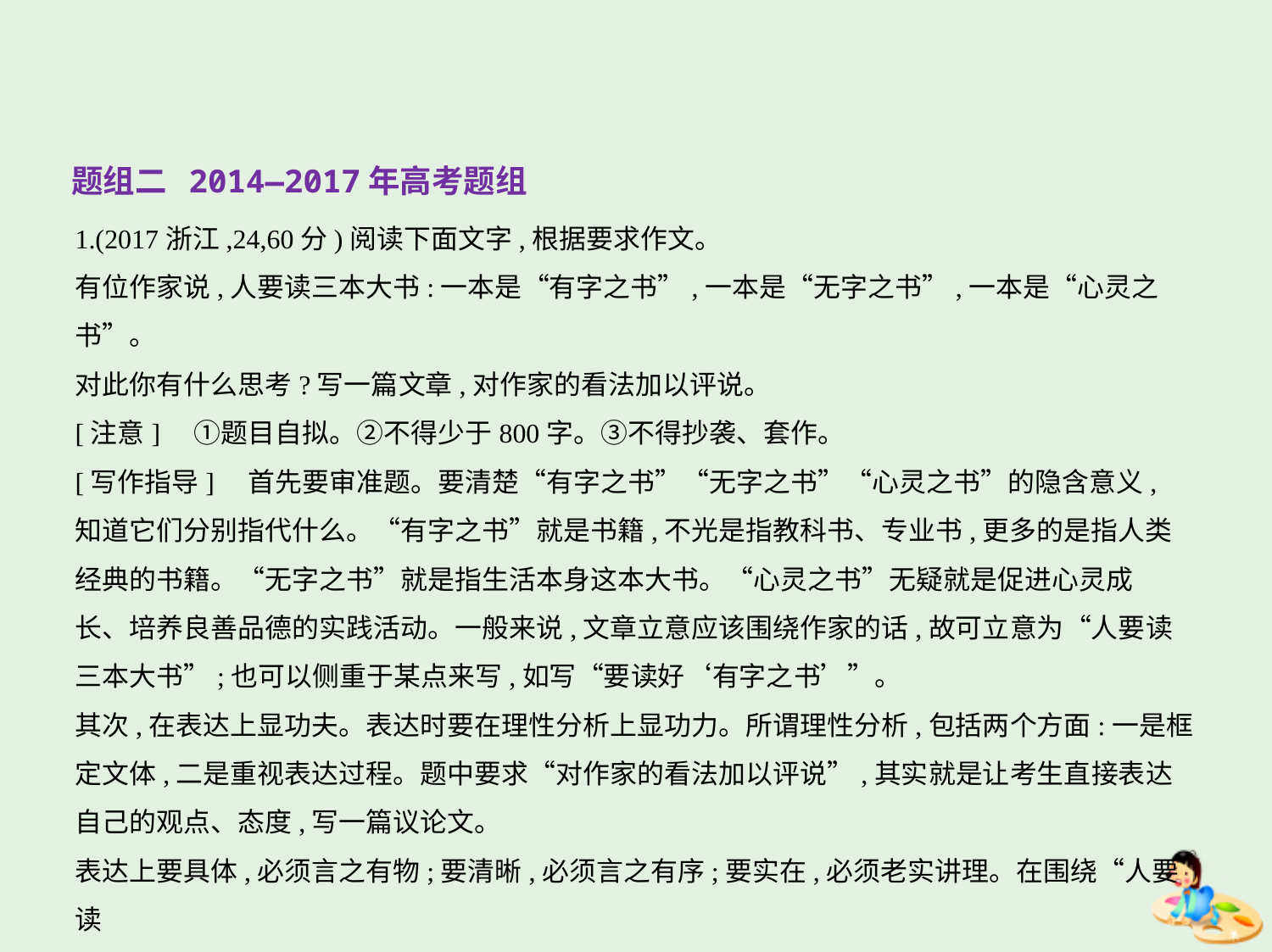

题组二  2014—2017年高考题组
1.(2017浙江,24,60分)阅读下面文字,根据要求作文。
有位作家说,人要读三本大书:一本是“有字之书”,一本是“无字之书”,一本是“心灵之书”。
对此你有什么思考?写一篇文章,对作家的看法加以评说。
[注意]　①题目自拟。②不得少于800字。③不得抄袭、套作。
[写作指导]　首先要审准题。要清楚“有字之书”“无字之书”“心灵之书”的隐含意义,
知道它们分别指代什么。“有字之书”就是书籍,不光是指教科书、专业书,更多的是指人类
经典的书籍。“无字之书”就是指生活本身这本大书。“心灵之书”无疑就是促进心灵成
长、培养良善品德的实践活动。一般来说,文章立意应该围绕作家的话,故可立意为“人要读
三本大书”;也可以侧重于某点来写,如写“要读好‘有字之书’”。
其次,在表达上显功夫。表达时要在理性分析上显功力。所谓理性分析,包括两个方面:一是框
定文体,二是重视表达过程。题中要求“对作家的看法加以评说”,其实就是让考生直接表达
自己的观点、态度,写一篇议论文。
表达上要具体,必须言之有物;要清晰,必须言之有序;要实在,必须老实讲理。在围绕“人要读
三本大书”这一立意行文时,建议考生以条分缕析的方式展开说理,先写“为什么要读‘有字